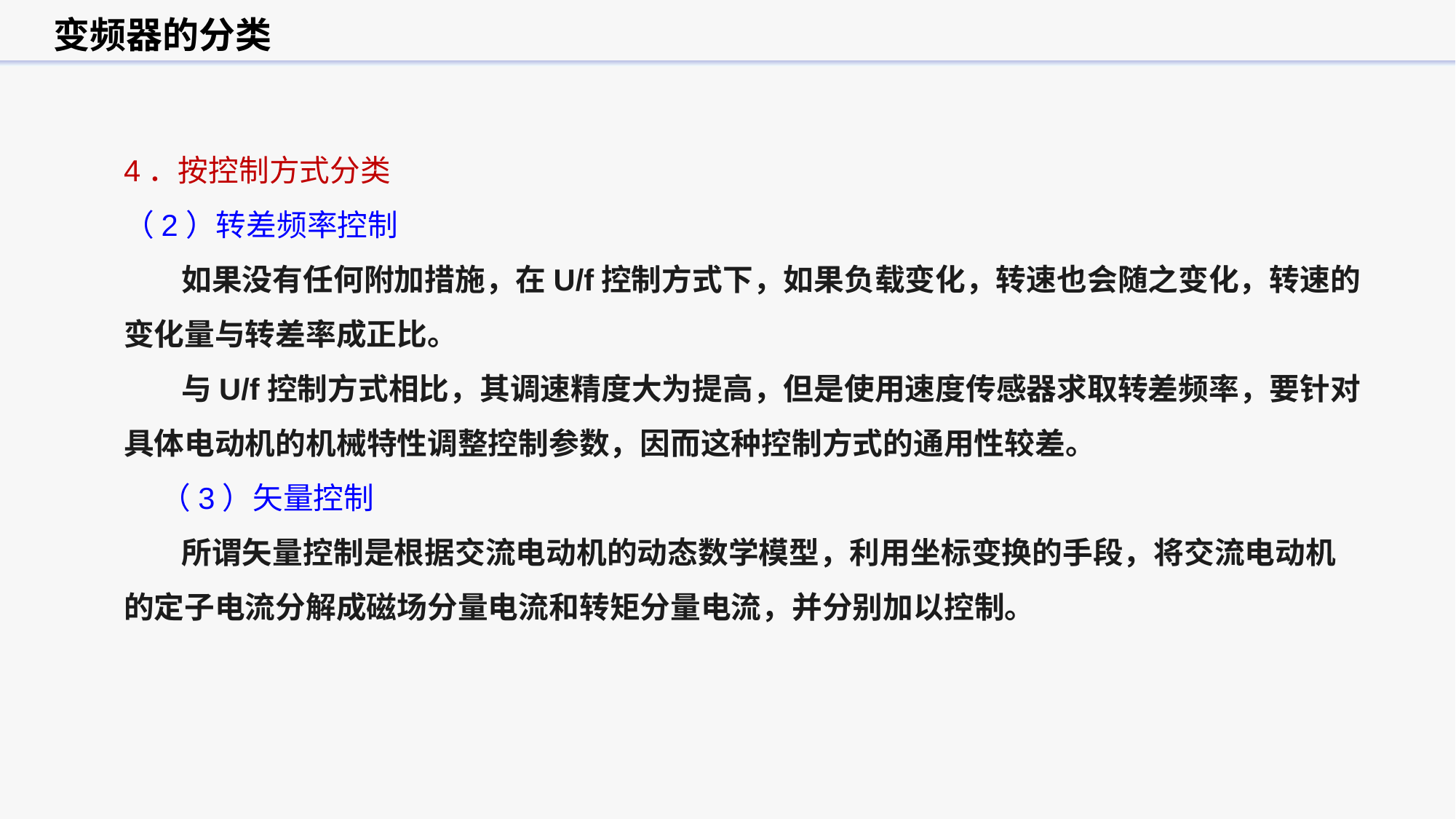

变频器的分类

4．按控制方式分类
（2）转差频率控制
  如果没有任何附加措施，在U/f控制方式下，如果负载变化，转速也会随之变化，转速的变化量与转差率成正比。
  与U/f控制方式相比，其调速精度大为提高，但是使用速度传感器求取转差频率，要针对具体电动机的机械特性调整控制参数，因而这种控制方式的通用性较差。
（3）矢量控制
  所谓矢量控制是根据交流电动机的动态数学模型，利用坐标变换的手段，将交流电动机的定子电流分解成磁场分量电流和转矩分量电流，并分别加以控制。